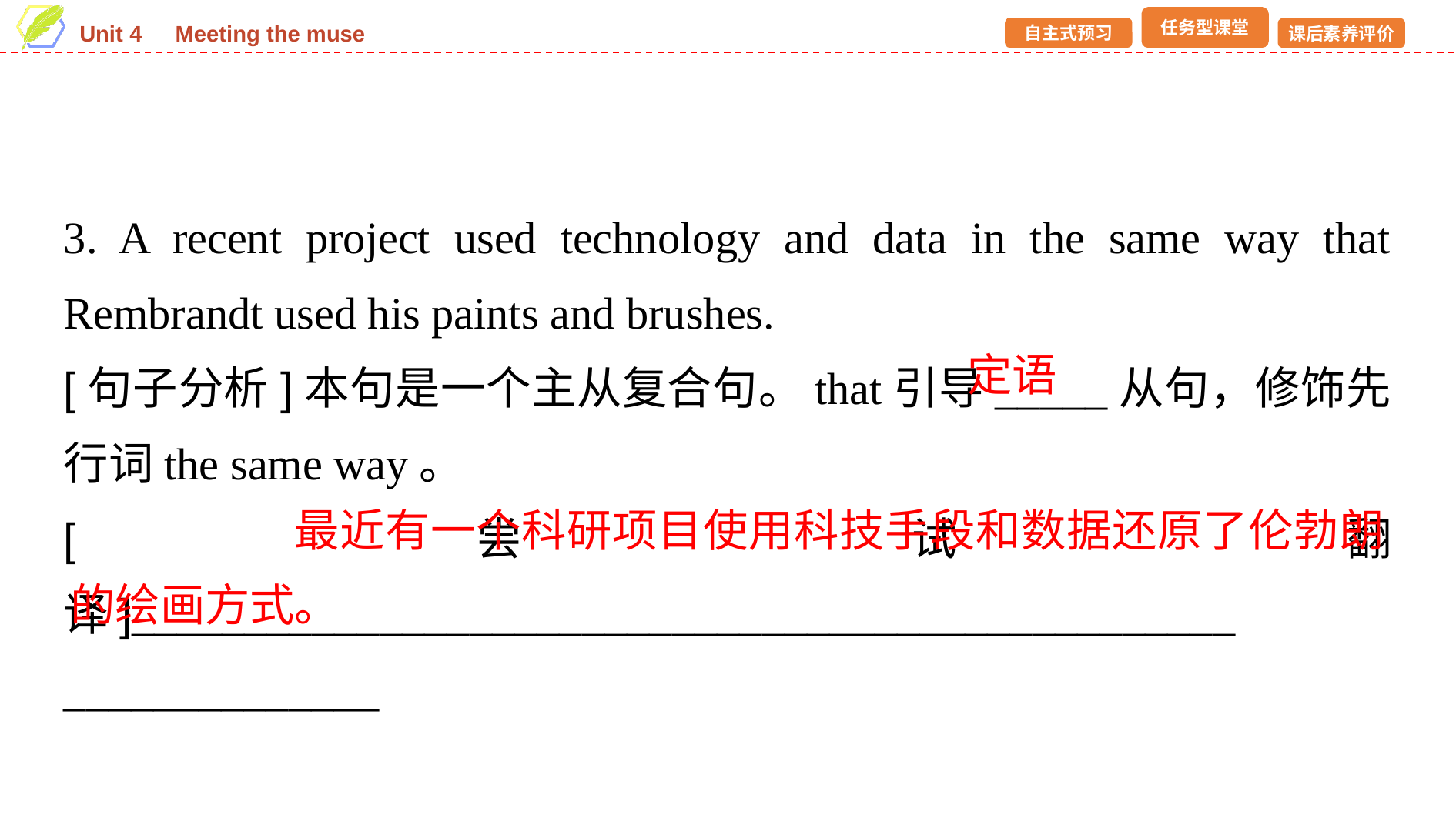

3. A recent project used technology and data in the same way that Rembrandt used his paints and brushes.
[句子分析]本句是一个主从复合句。that引导_____从句，修饰先行词the same way。
[尝试翻译]_________________________________________________
______________
定语
                    最近有一个科研项目使用科技手段和数据还原了伦勃朗的绘画方式。